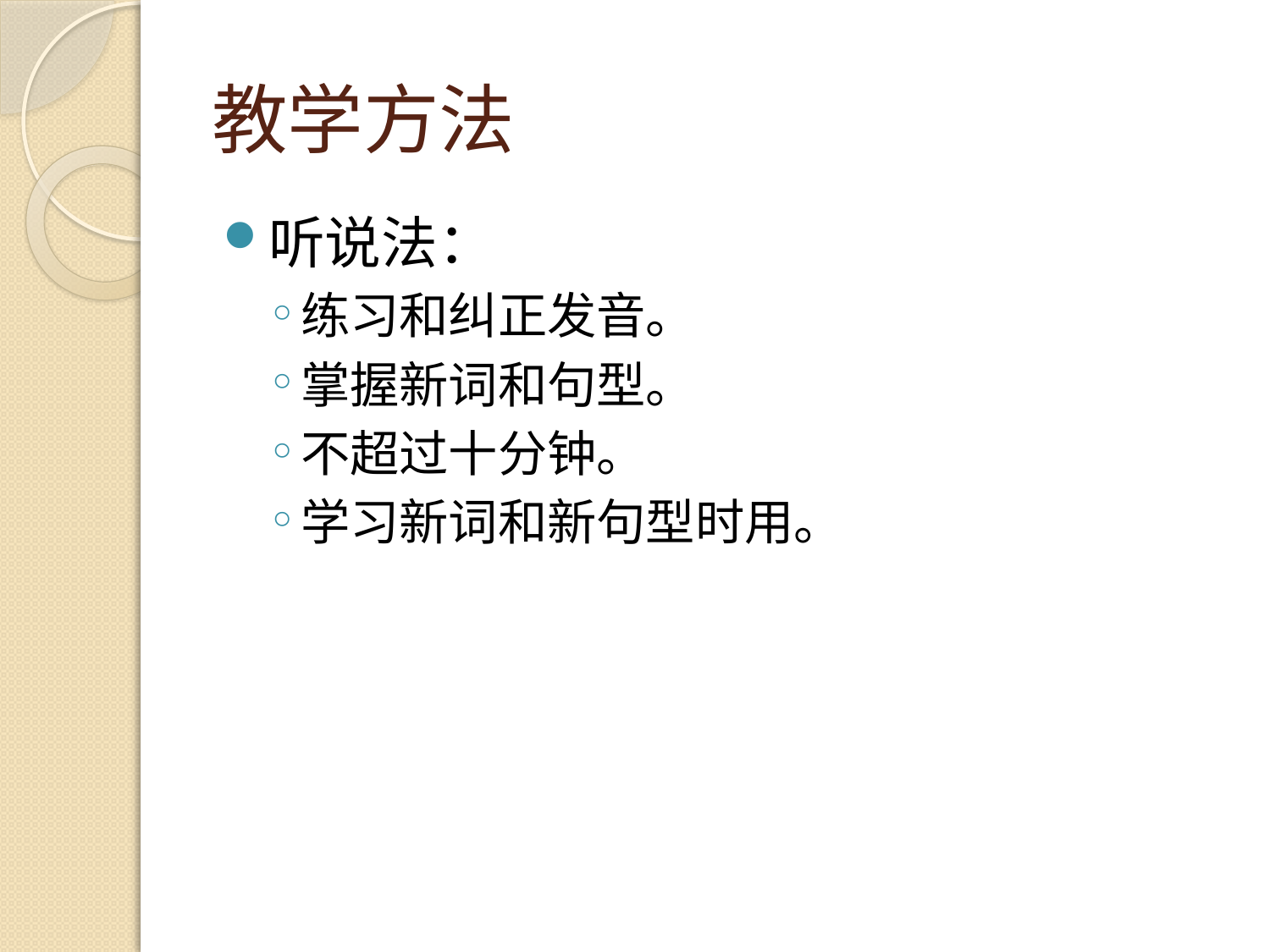

# 教学方法
听说法：
练习和纠正发音。
掌握新词和句型。
不超过十分钟。
学习新词和新句型时用。